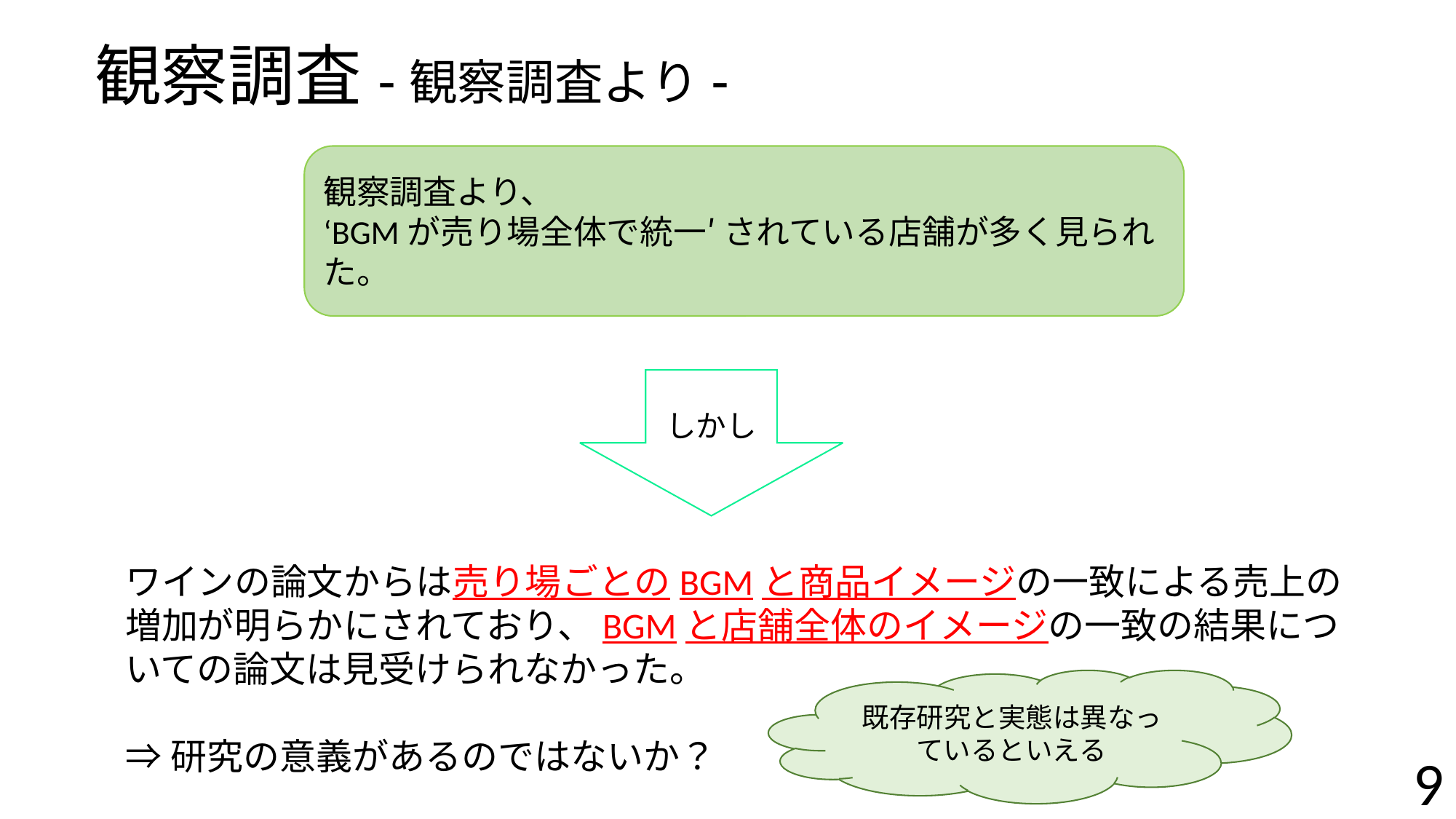

# 観察調査-観察調査より-
観察調査より、
‘BGMが売り場全体で統一′ されている店舗が多く見られた。
しかし
ワインの論文からは売り場ごとのBGMと商品イメージの一致による売上の増加が明らかにされており、BGMと店舗全体のイメージの一致の結果についての論文は見受けられなかった。

⇒研究の意義があるのではないか？
既存研究と実態は異なっているといえる
9